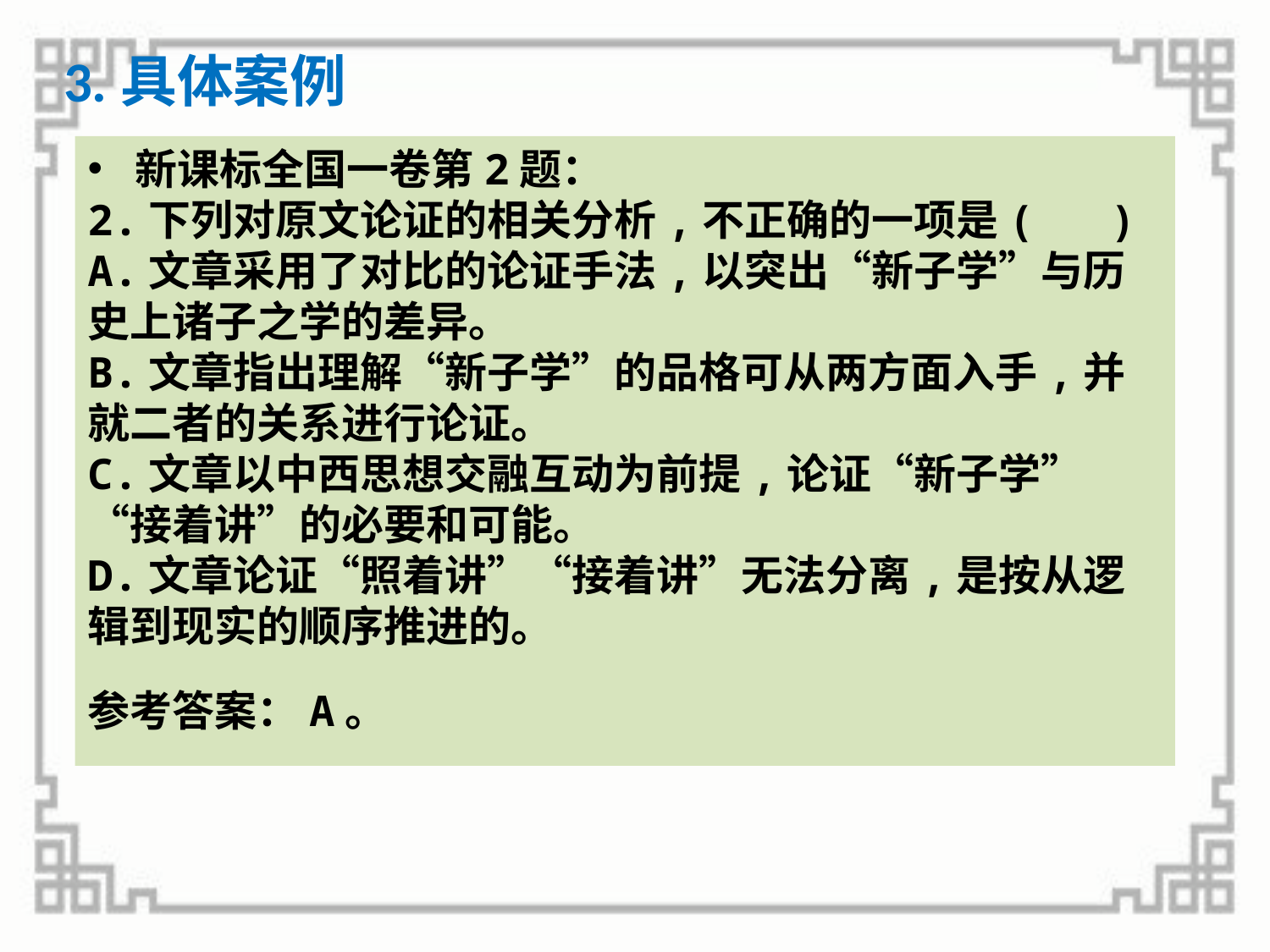

# 3.具体案例
新课标全国一卷第2题：
2.下列对原文论证的相关分析,不正确的一项是(   )
A.文章采用了对比的论证手法,以突出“新子学”与历史上诸子之学的差异。
B.文章指出理解“新子学”的品格可从两方面入手,并就二者的关系进行论证。
C.文章以中西思想交融互动为前提,论证“新子学”“接着讲”的必要和可能。
D.文章论证“照着讲”“接着讲”无法分离,是按从逻辑到现实的顺序推进的。

参考答案：A。